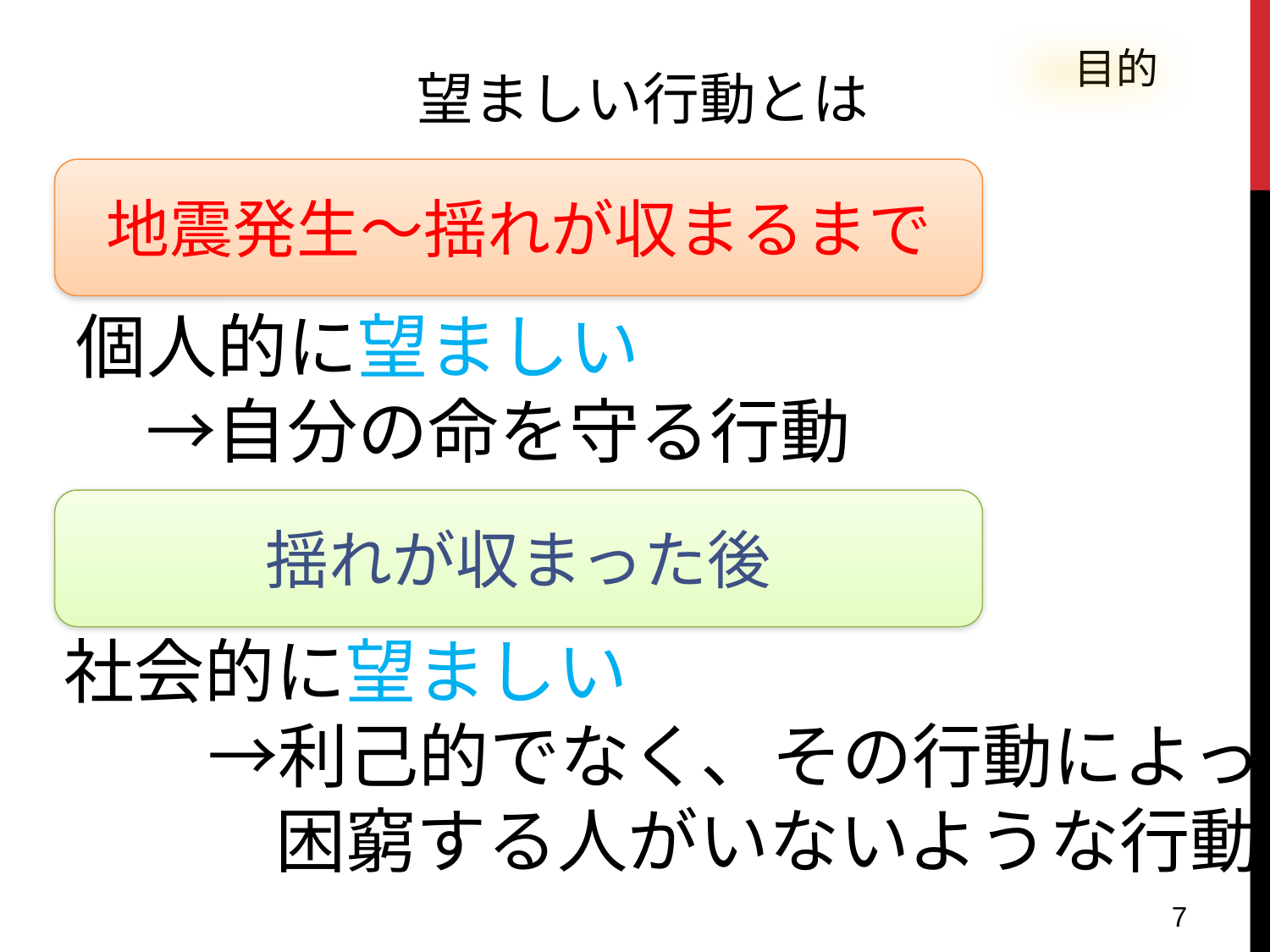

目的
望ましい行動とは
#

地震発生〜揺れが収まるまで

個人的に望ましい
　→自分の命を守る行動
社会的に望ましい
　　　　　　　　　　　　→利己的でなく、その行動によって
　　　　　　　　　　　　困窮する人がいないような行動
揺れが収まった後
7